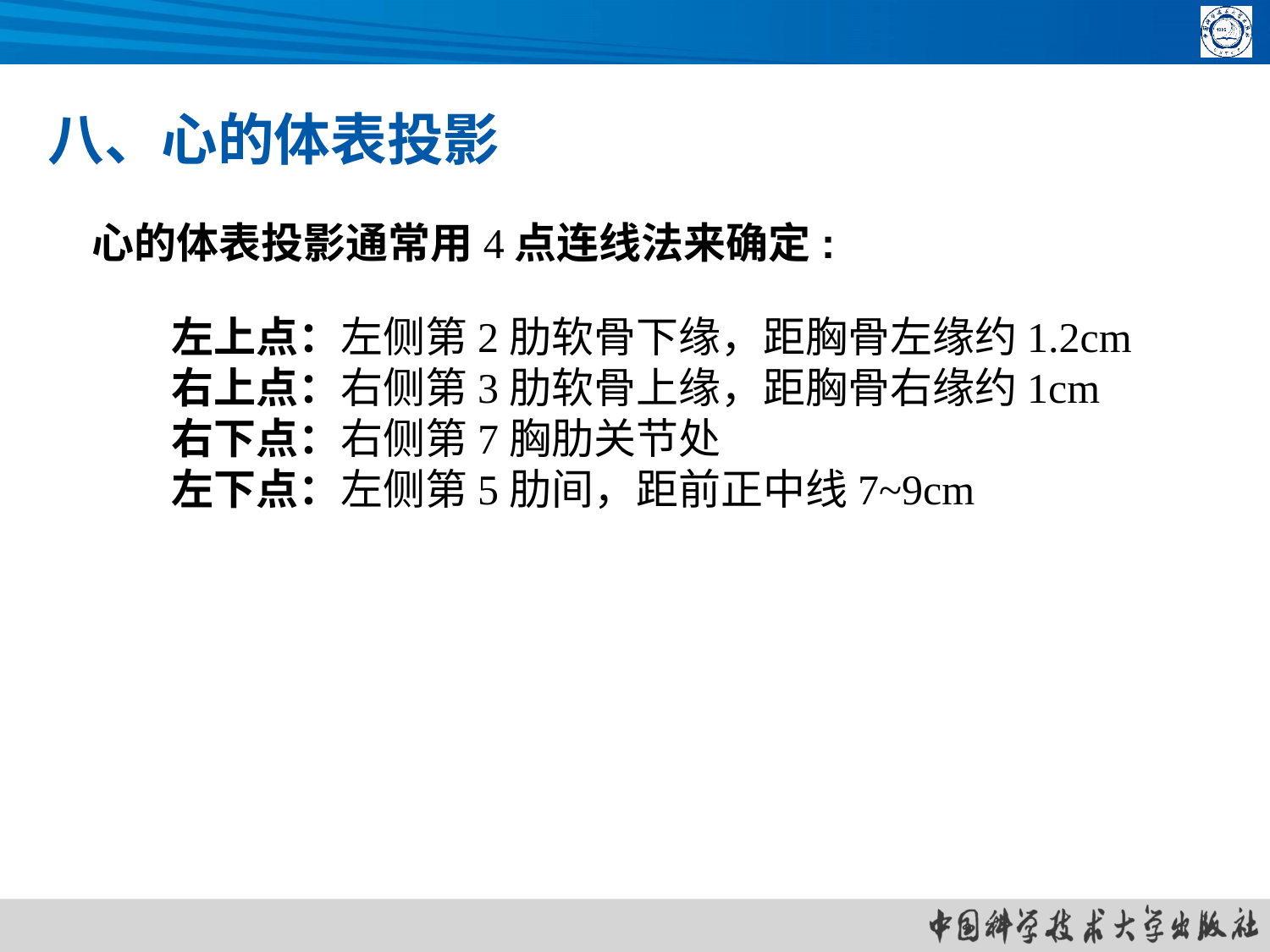

八、心的体表投影
心的体表投影通常用4点连线法来确定:
左上点：左侧第2肋软骨下缘，距胸骨左缘约1.2cm
右上点：右侧第3肋软骨上缘，距胸骨右缘约1cm
右下点：右侧第7胸肋关节处
左下点：左侧第5肋间，距前正中线7~9cm